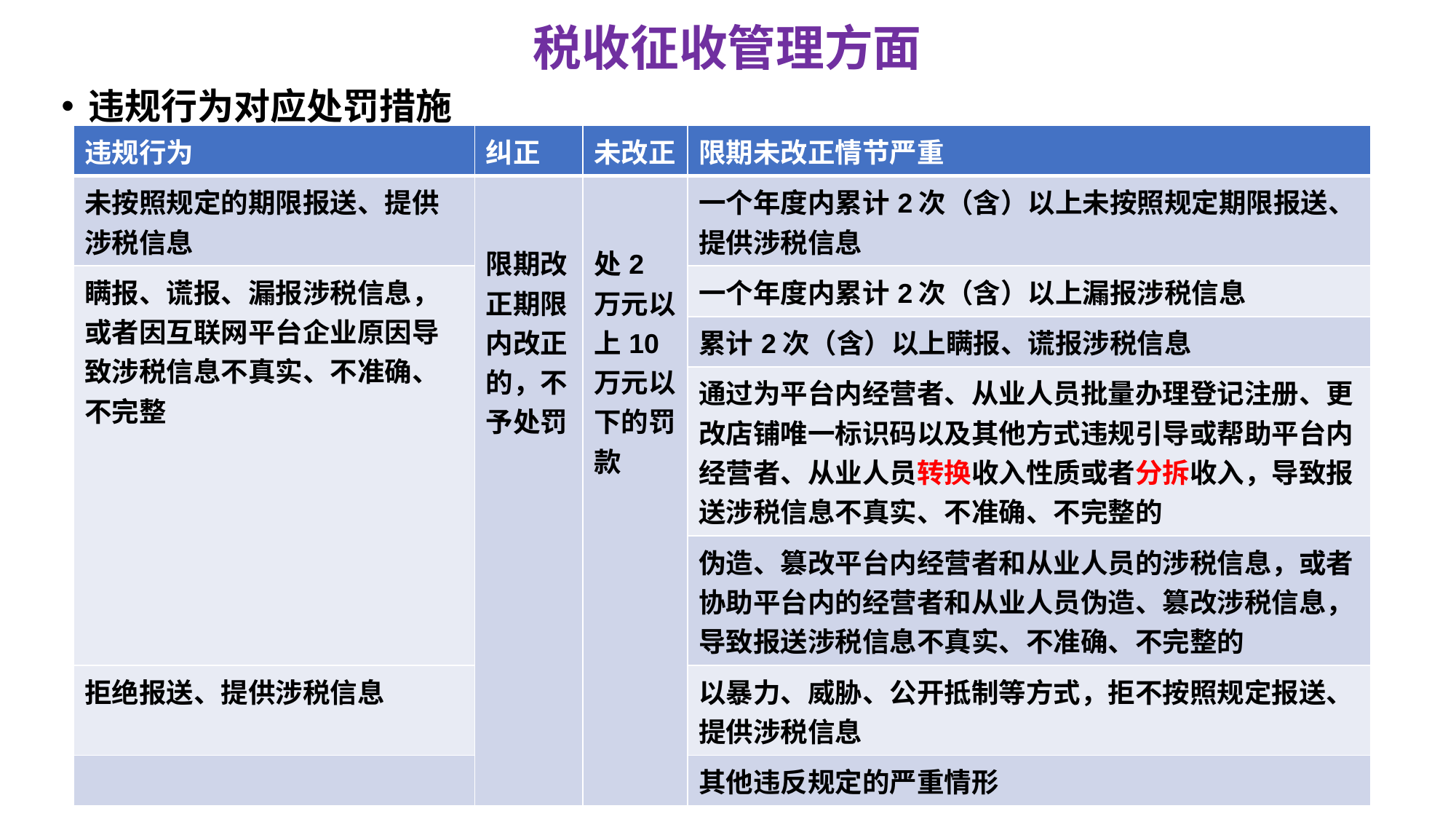

# 税收征收管理方面
违规行为对应处罚措施

| 违规行为 | 纠正 | 未改正 | 限期未改正情节严重 |
| --- | --- | --- | --- |
| 未按照规定的期限报送、提供涉税信息 | 限期改正期限内改正的，不予处罚 | 处2万元以上10万元以下的罚款 | 一个年度内累计2次（含）以上未按照规定期限报送、提供涉税信息 |
| 瞒报、谎报、漏报涉税信息，或者因互联网平台企业原因导致涉税信息不真实、不准确、不完整 |  |  | 一个年度内累计2次（含）以上漏报涉税信息 |
|  |  |  | 累计2次（含）以上瞒报、谎报涉税信息 |
|  |  |  | 通过为平台内经营者、从业人员批量办理登记注册、更改店铺唯一标识码以及其他方式违规引导或帮助平台内经营者、从业人员转换收入性质或者分拆收入，导致报送涉税信息不真实、不准确、不完整的 |
|  |  |  | 伪造、篡改平台内经营者和从业人员的涉税信息，或者协助平台内的经营者和从业人员伪造、篡改涉税信息，导致报送涉税信息不真实、不准确、不完整的 |
| 拒绝报送、提供涉税信息 |  |  | 以暴力、威胁、公开抵制等方式，拒不按照规定报送、提供涉税信息 |
|  |  |  | 其他违反规定的严重情形 |